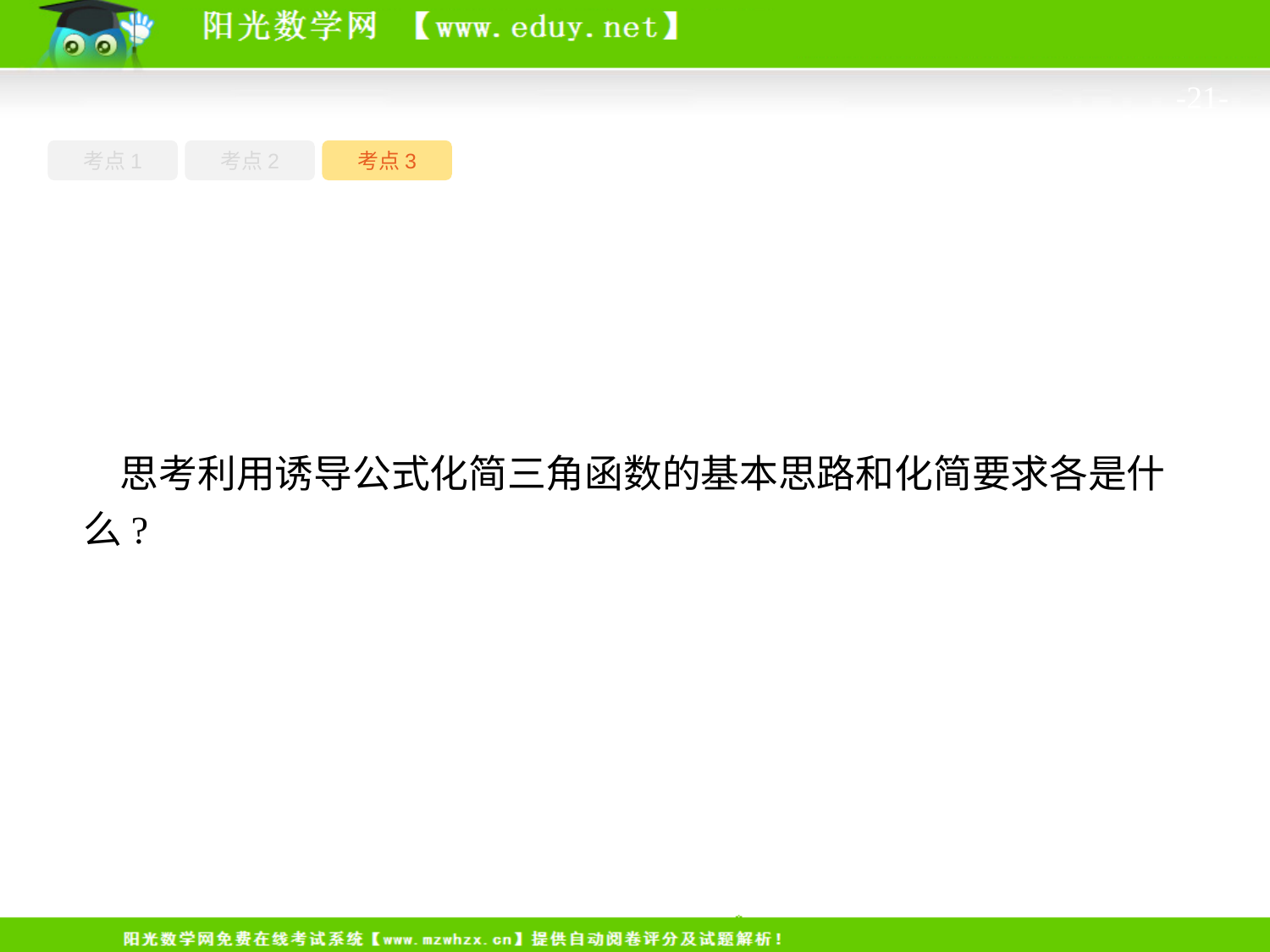

-21-
考点1
考点3
考点2
思考利用诱导公式化简三角函数的基本思路和化简要求各是什么?